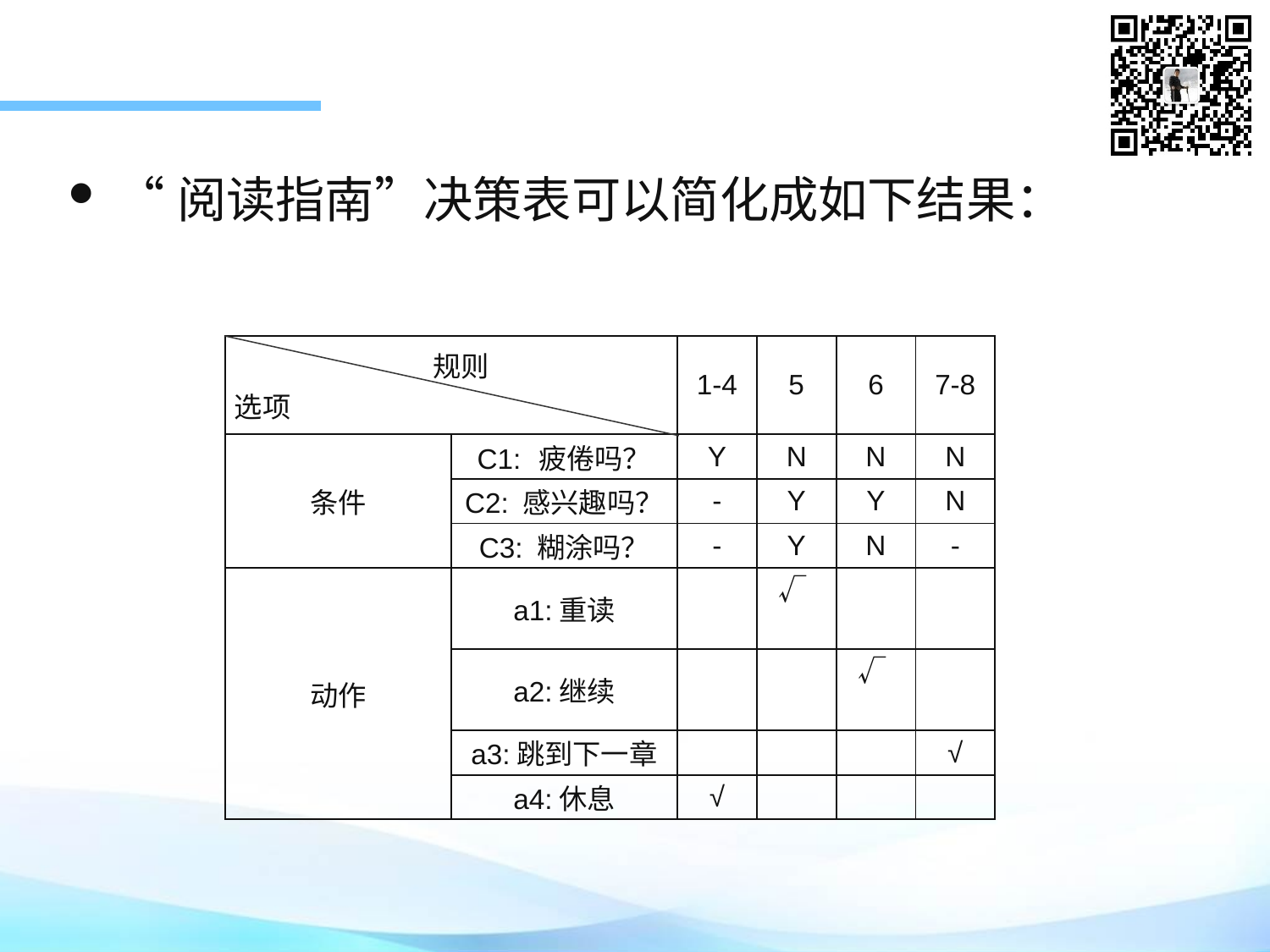

“阅读指南”决策表可以简化成如下结果：
| 规则 选项 |  | 1-4 | 5 | 6 | 7-8 |
| --- | --- | --- | --- | --- | --- |
| 条件 | C1: 疲倦吗？ | Y | N | N | N |
|  | C2: 感兴趣吗？ | - | Y | Y | N |
|  | C3: 糊涂吗？ | - | Y | N | - |
| 动作 | a1:重读 |  | √ |  |  |
|  | a2:继续 |  |  | √ |  |
|  | a3:跳到下一章 |  |  |  | √ |
|  | a4:休息 | √ |  |  |  |